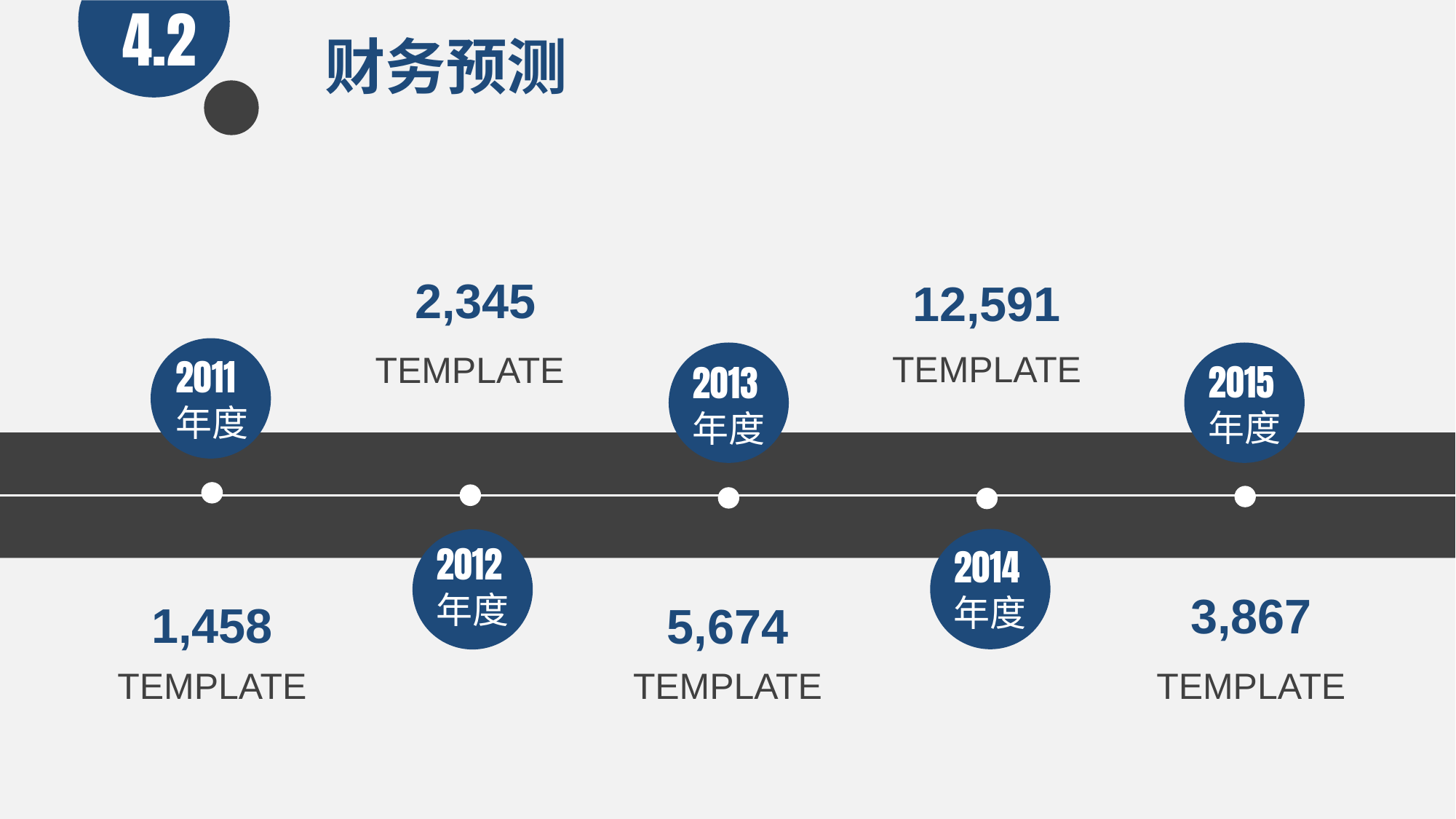

4.2

财务预测

2,345
12,591

TEMPLATE
TEMPLATE

2011
年度
2015
年度
2013
年度

2012
年度
2014
年度
3,867
1,458
5,674
TEMPLATE
TEMPLATE
TEMPLATE